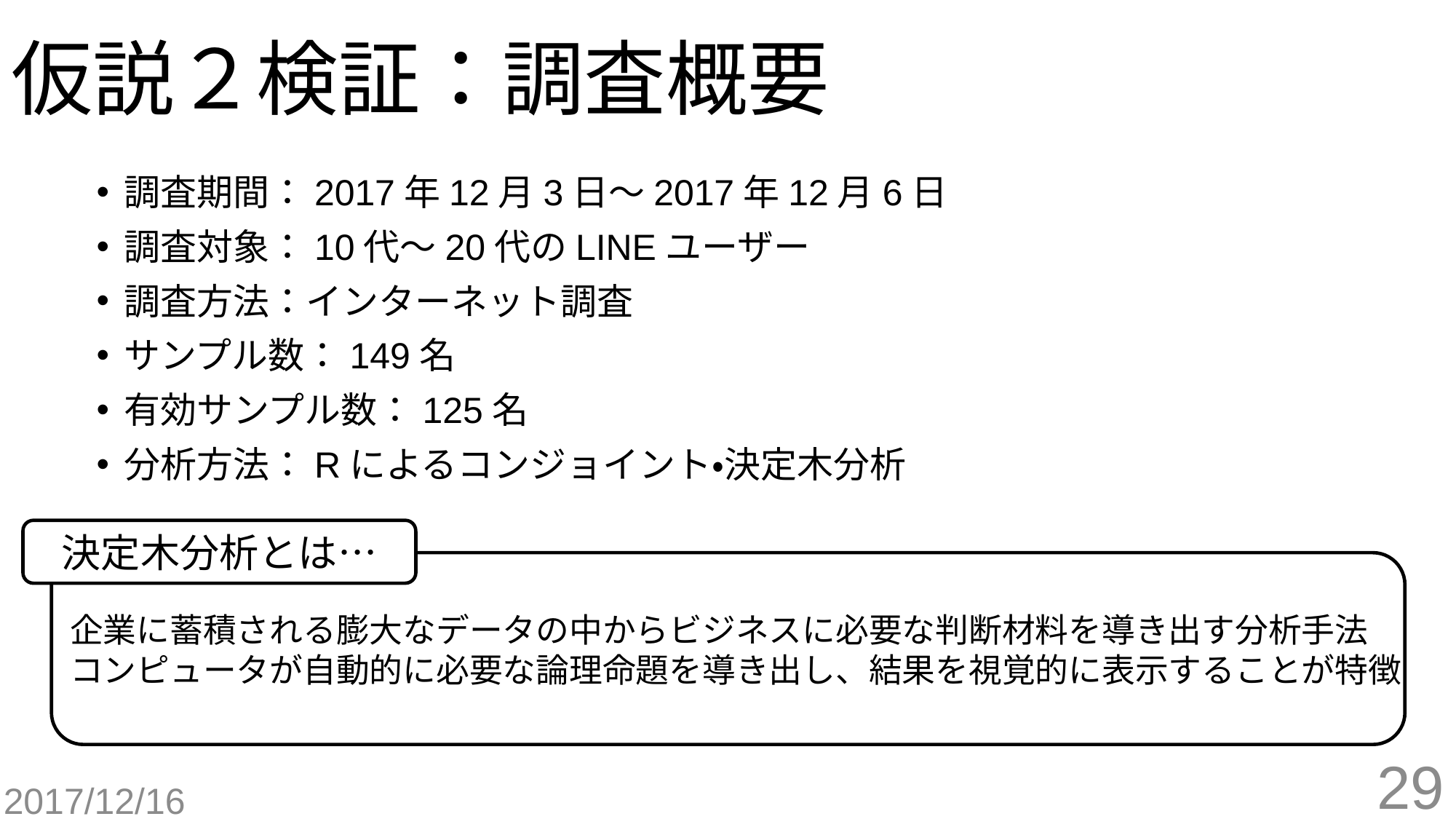

# 仮説２検証：調査概要
調査期間：2017年12月3日～2017年12月6日
調査対象：10代～20代のLINEユーザー
調査方法：インターネット調査
サンプル数：149名
有効サンプル数：125名
分析方法：Rによるコンジョイント・決定木分析
決定木分析とは…

企業に蓄積される膨大なデータの中からビジネスに必要な判断材料を導き出す分析手法
コンピュータが自動的に必要な論理命題を導き出し、結果を視覚的に表示することが特徴
29
2017/12/16